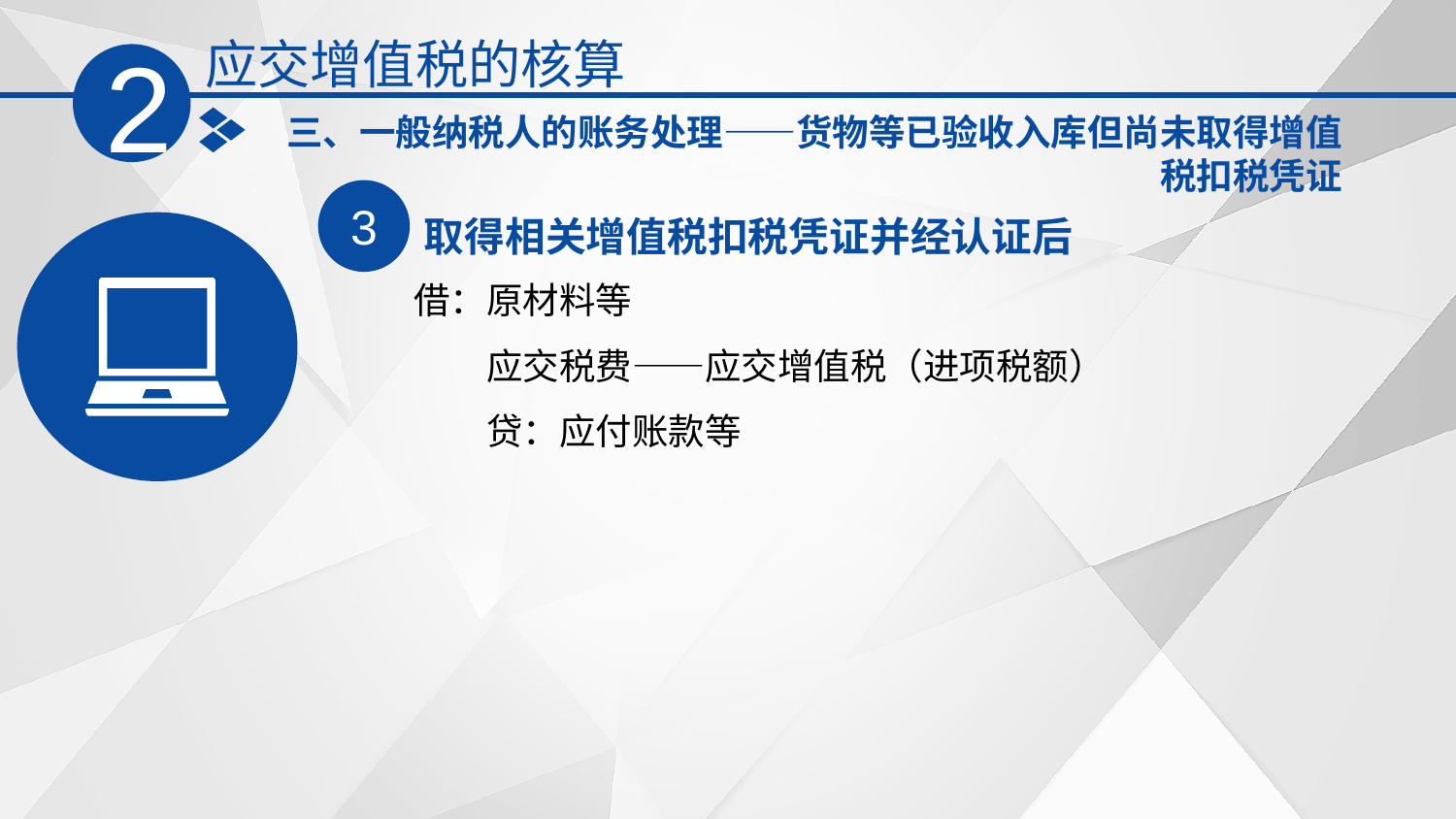

应交增值税的核算
2

三、一般纳税人的账务处理——货物等已验收入库但尚未取得增值税扣税凭证

3
取得相关增值税扣税凭证并经认证后

借：原材料等
　　应交税费——应交增值税（进项税额）
　　贷：应付账款等